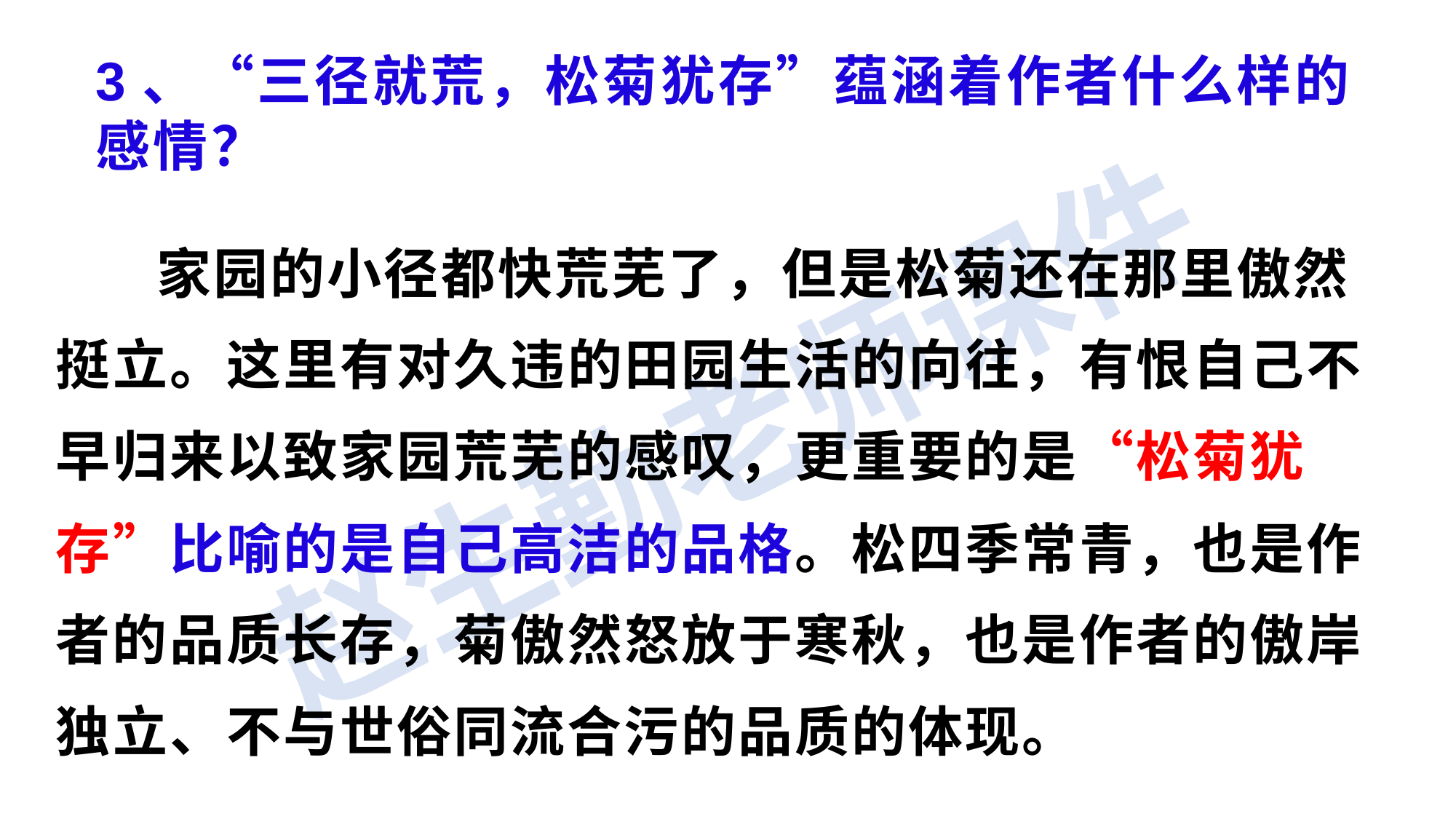

# 3、“三径就荒，松菊犹存”蕴涵着作者什么样的感情？
      家园的小径都快荒芜了，但是松菊还在那里傲然挺立。这里有对久违的田园生活的向往，有恨自己不早归来以致家园荒芜的感叹，更重要的是“松菊犹存”比喻的是自己高洁的品格。松四季常青，也是作者的品质长存，菊傲然怒放于寒秋，也是作者的傲岸独立、不与世俗同流合污的品质的体现。